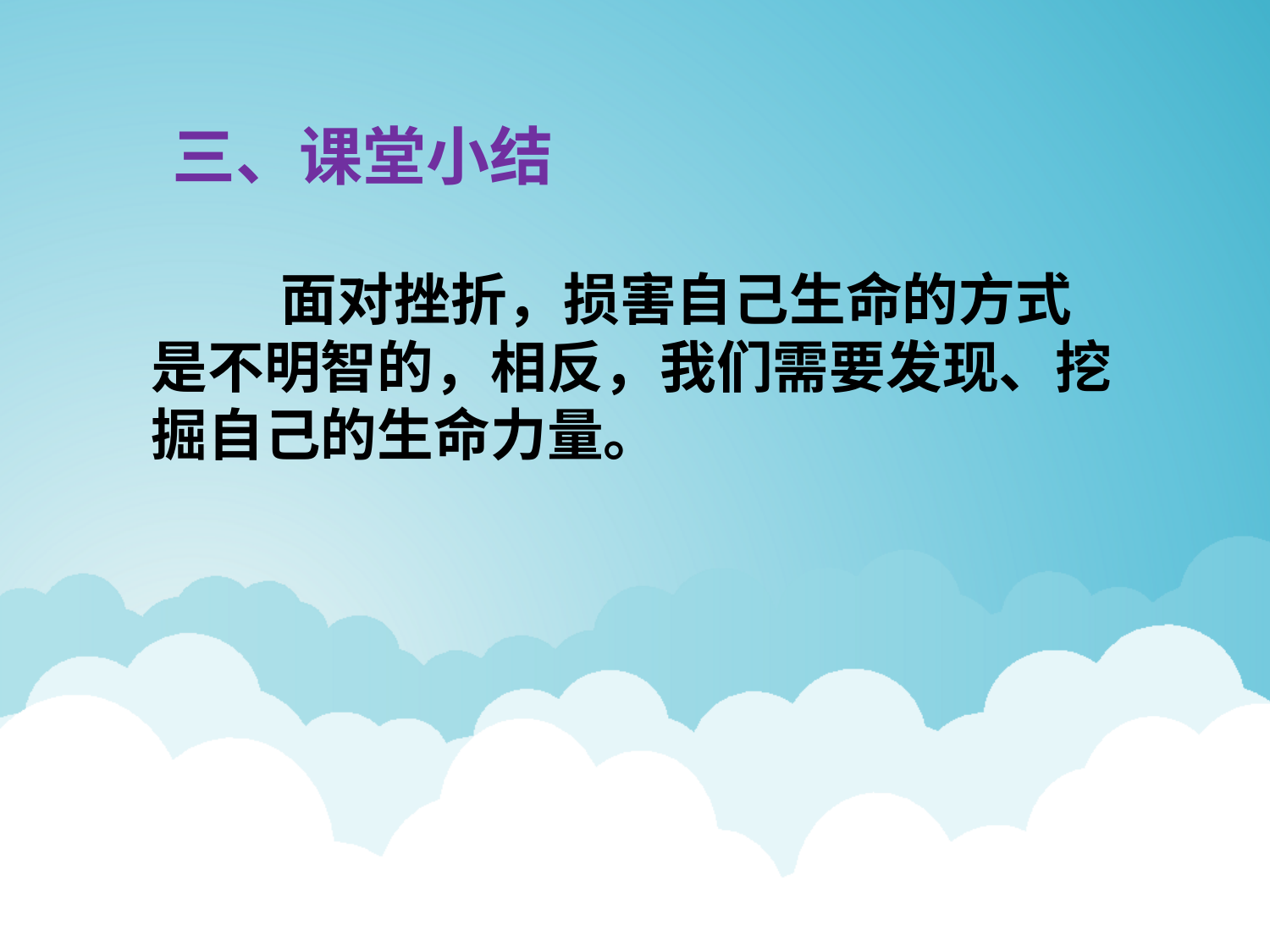

# 三、课堂小结
         面对挫折，损害自己生命的方式是不明智的，相反，我们需要发现、挖掘自己的生命力量。